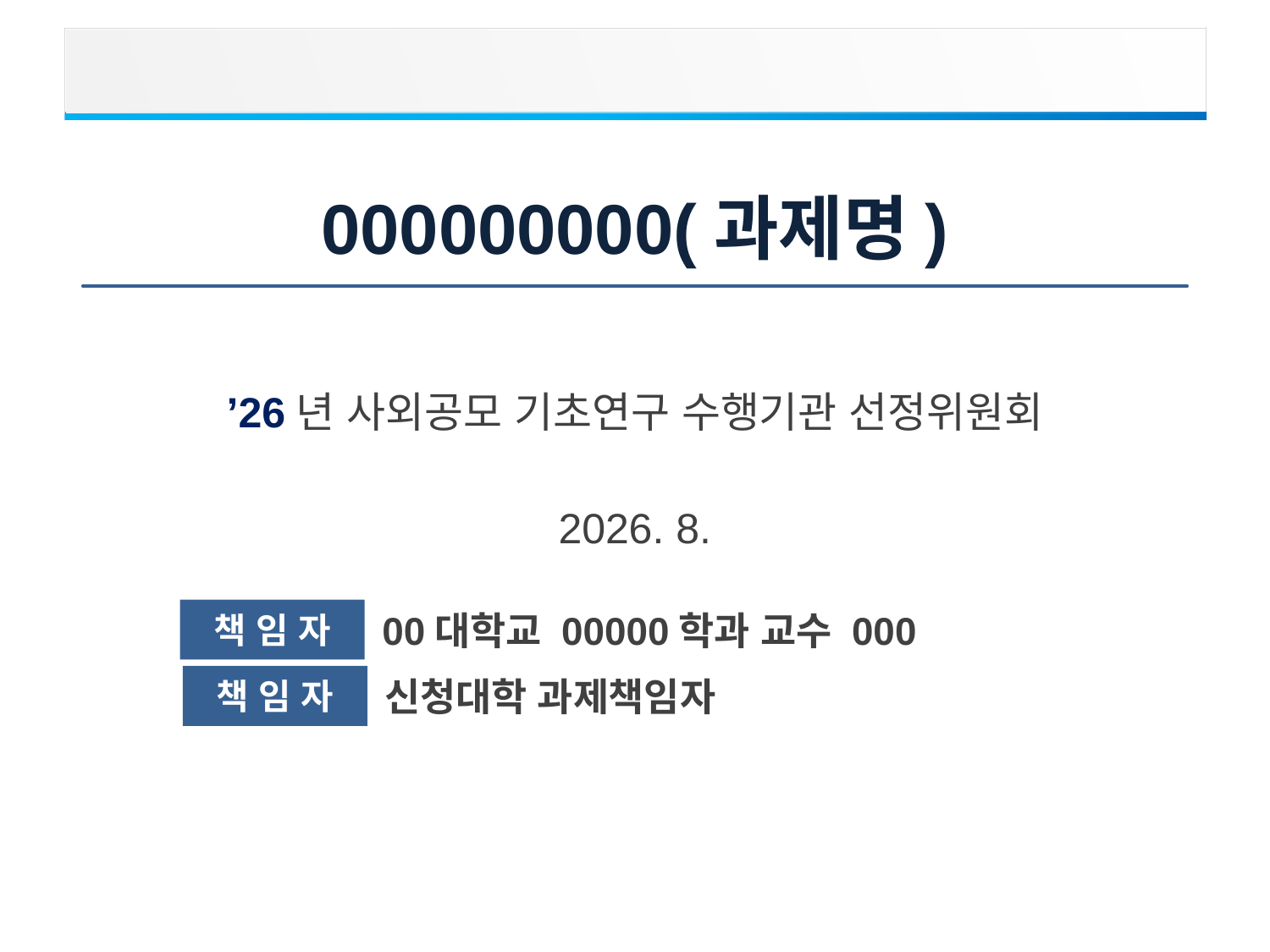

000000000(과제명)

※ 발표자료 양식 변경 금지
 ① 분량 제한은 없음(발표시간 15분 엄수)
 ② 글씨체 포함 저장
 ③ PPT 파일 2개 제출
    - 모든 정보가 포함된 원본
    - 기관, 이름(모든 참여연구원)이 삭제된 암맹평가자료
’26년 사외공모 기초연구 수행기관 선정위원회
2026. 8.
책 임 자
00대학교 00000학과 교수 000
책 임 자
신청대학 과제책임자